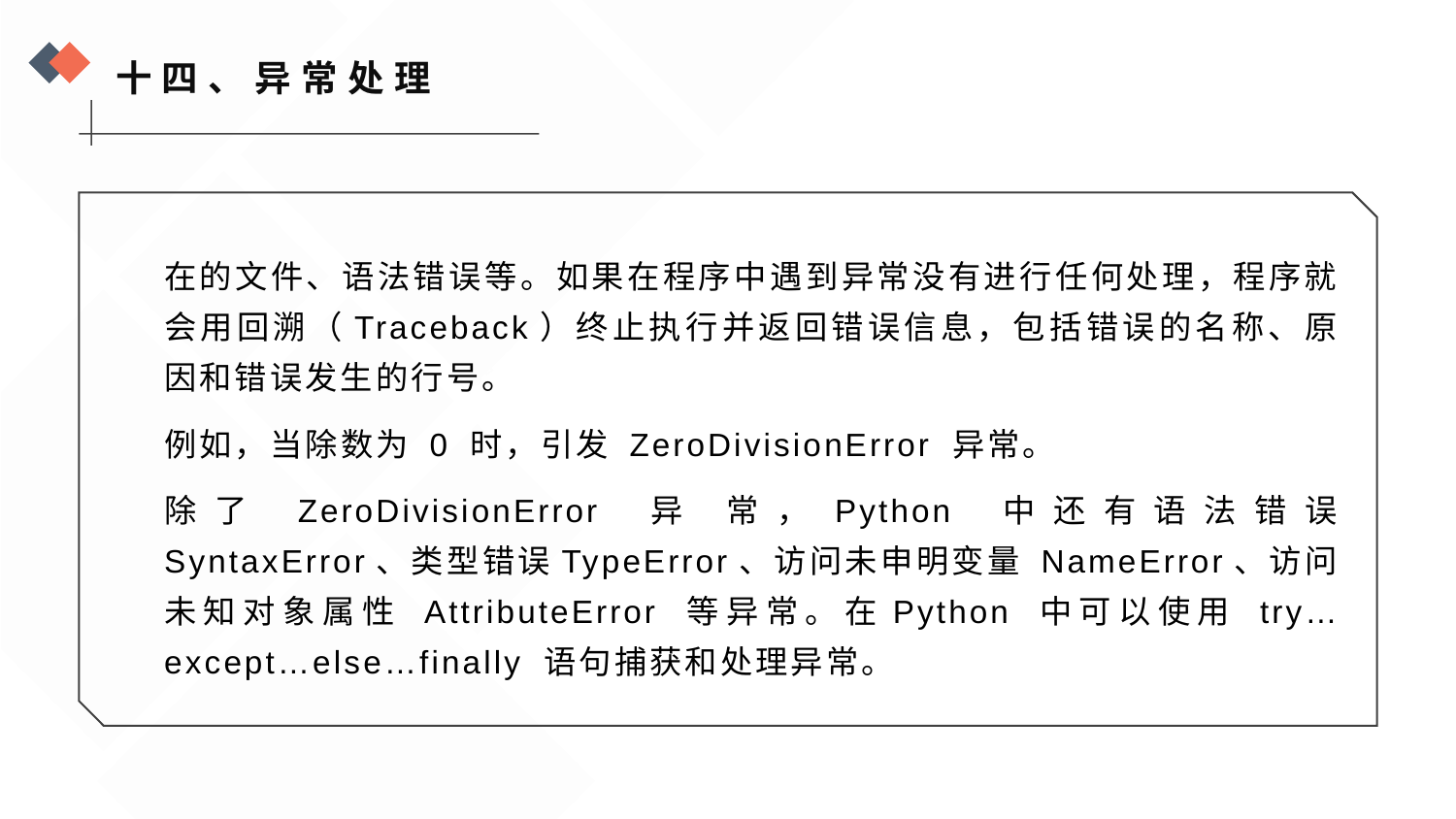

十四、异常处理

在的文件、语法错误等。如果在程序中遇到异常没有进行任何处理，程序就会用回溯（Traceback）终止执行并返回错误信息，包括错误的名称、原因和错误发生的行号。
例如，当除数为 0 时，引发 ZeroDivisionError 异常。
除了 ZeroDivisionError 异 常，Python 中还有语法错误 SyntaxError、类型错误TypeError、访问未申明变量 NameError、访问未知对象属性 AttributeError 等异常。在Python 中可以使用 try…except…else…finally 语句捕获和处理异常。